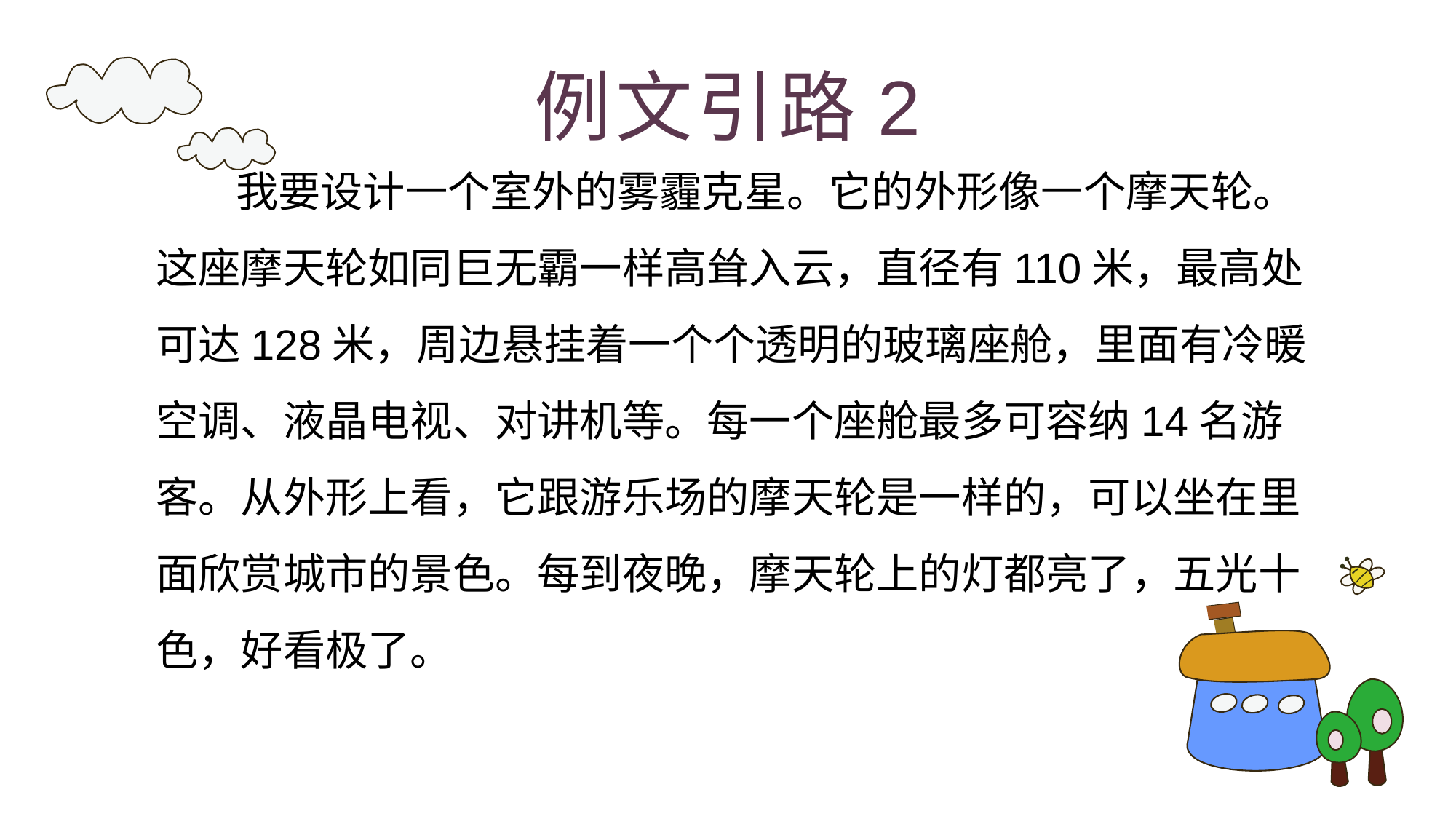

例文引路2
    我要设计一个室外的雾霾克星。它的外形像一个摩天轮。这座摩天轮如同巨无霸一样高耸入云，直径有110米，最高处可达128米，周边悬挂着一个个透明的玻璃座舱，里面有冷暖空调、液晶电视、对讲机等。每一个座舱最多可容纳14名游客。从外形上看，它跟游乐场的摩天轮是一样的，可以坐在里面欣赏城市的景色。每到夜晚，摩天轮上的灯都亮了，五光十色，好看极了。